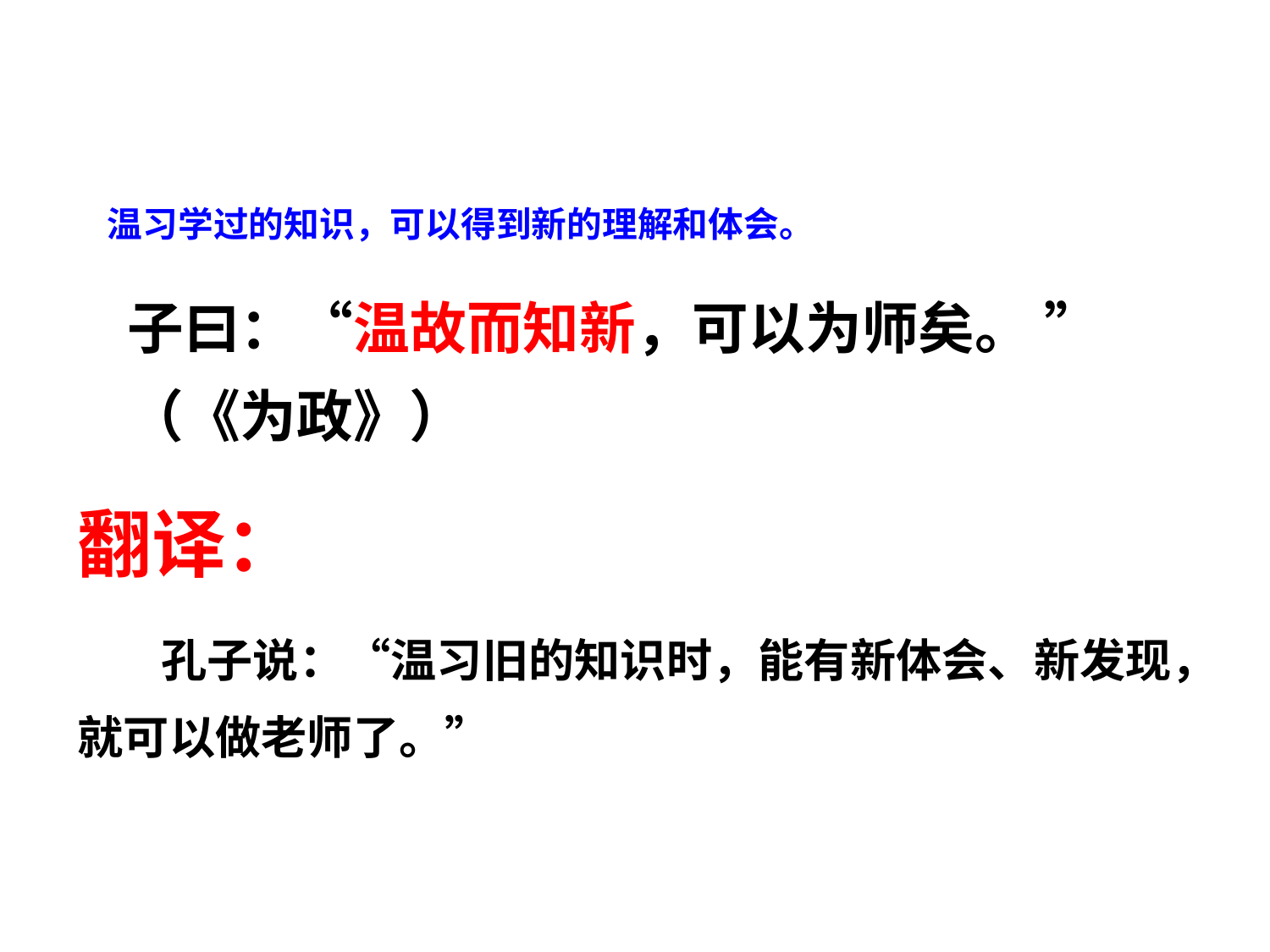

温习学过的知识，可以得到新的理解和体会。
子曰：“温故而知新，可以为师矣。 ”（《为政》）
翻译：
       孔子说：“温习旧的知识时，能有新体会、新发现，就可以做老师了。”